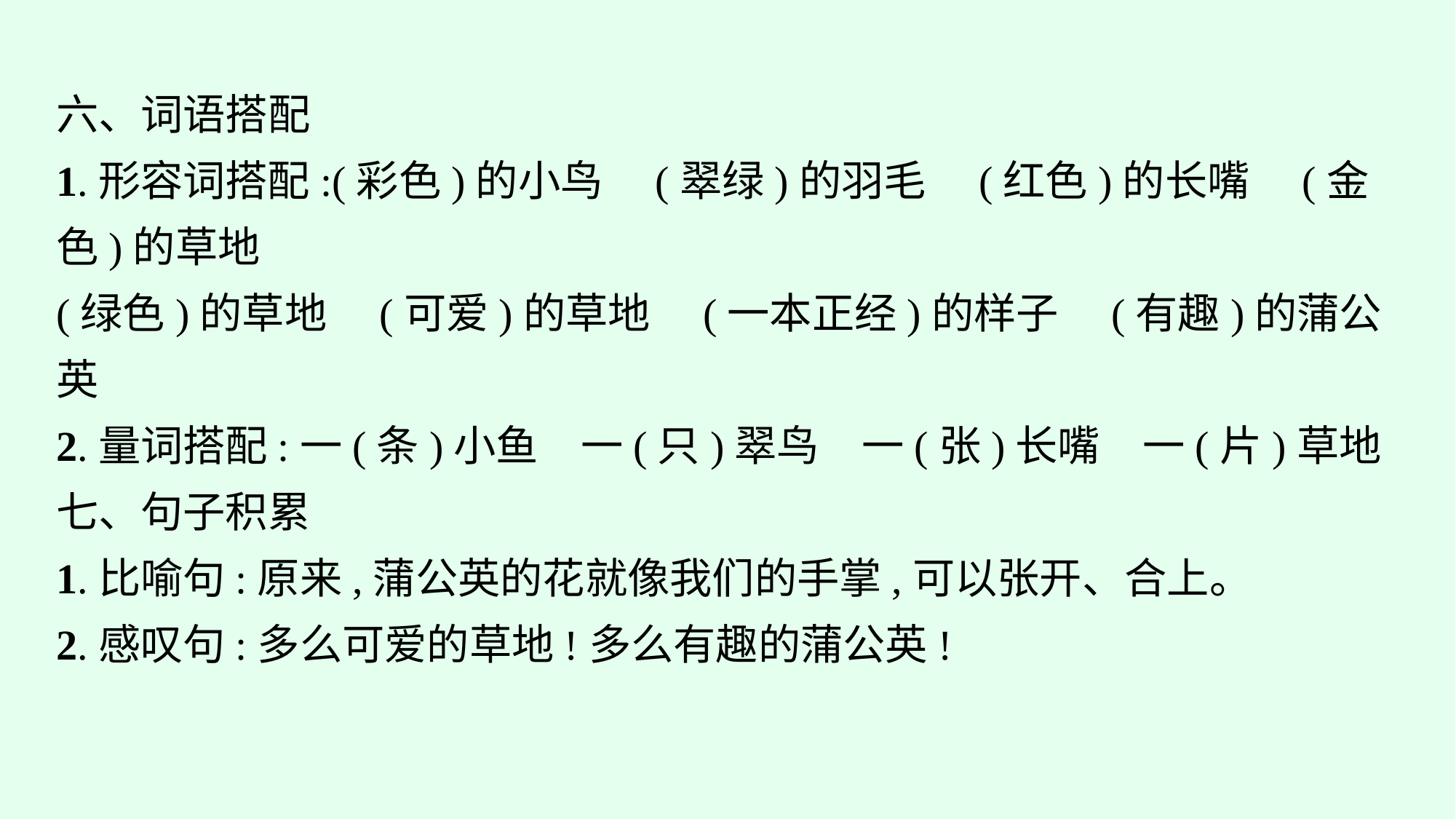

六、词语搭配
1.形容词搭配:(彩色)的小鸟　(翠绿)的羽毛　(红色)的长嘴　(金色)的草地
(绿色)的草地　(可爱)的草地　(一本正经)的样子　(有趣)的蒲公英
2.量词搭配:一(条)小鱼　一(只)翠鸟　一(张)长嘴　一(片)草地
七、句子积累
1.比喻句:原来,蒲公英的花就像我们的手掌,可以张开、合上。
2.感叹句:多么可爱的草地!多么有趣的蒲公英!